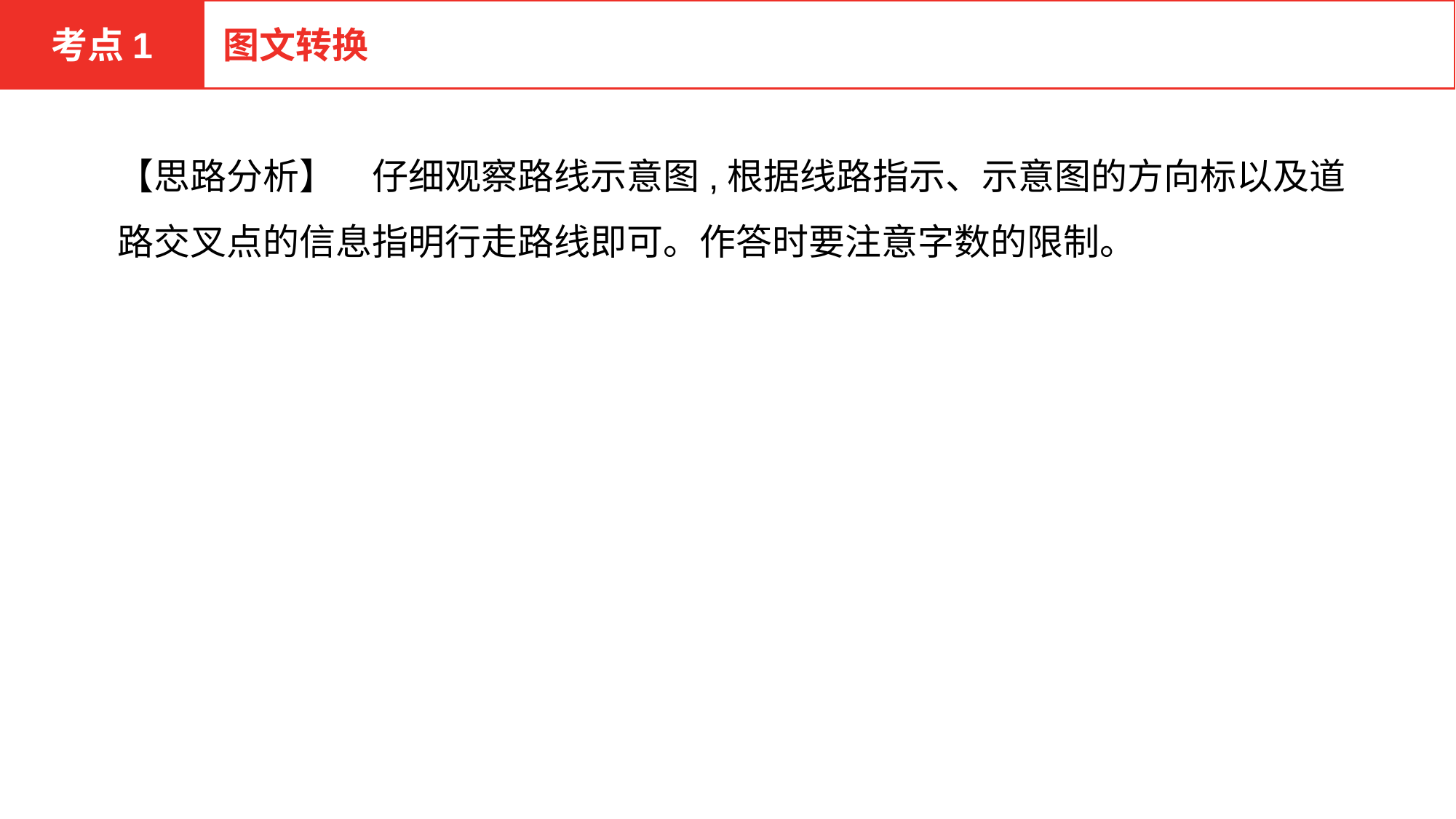

考点1
图文转换
【思路分析】　仔细观察路线示意图,根据线路指示、示意图的方向标以及道路交叉点的信息指明行走路线即可。作答时要注意字数的限制。